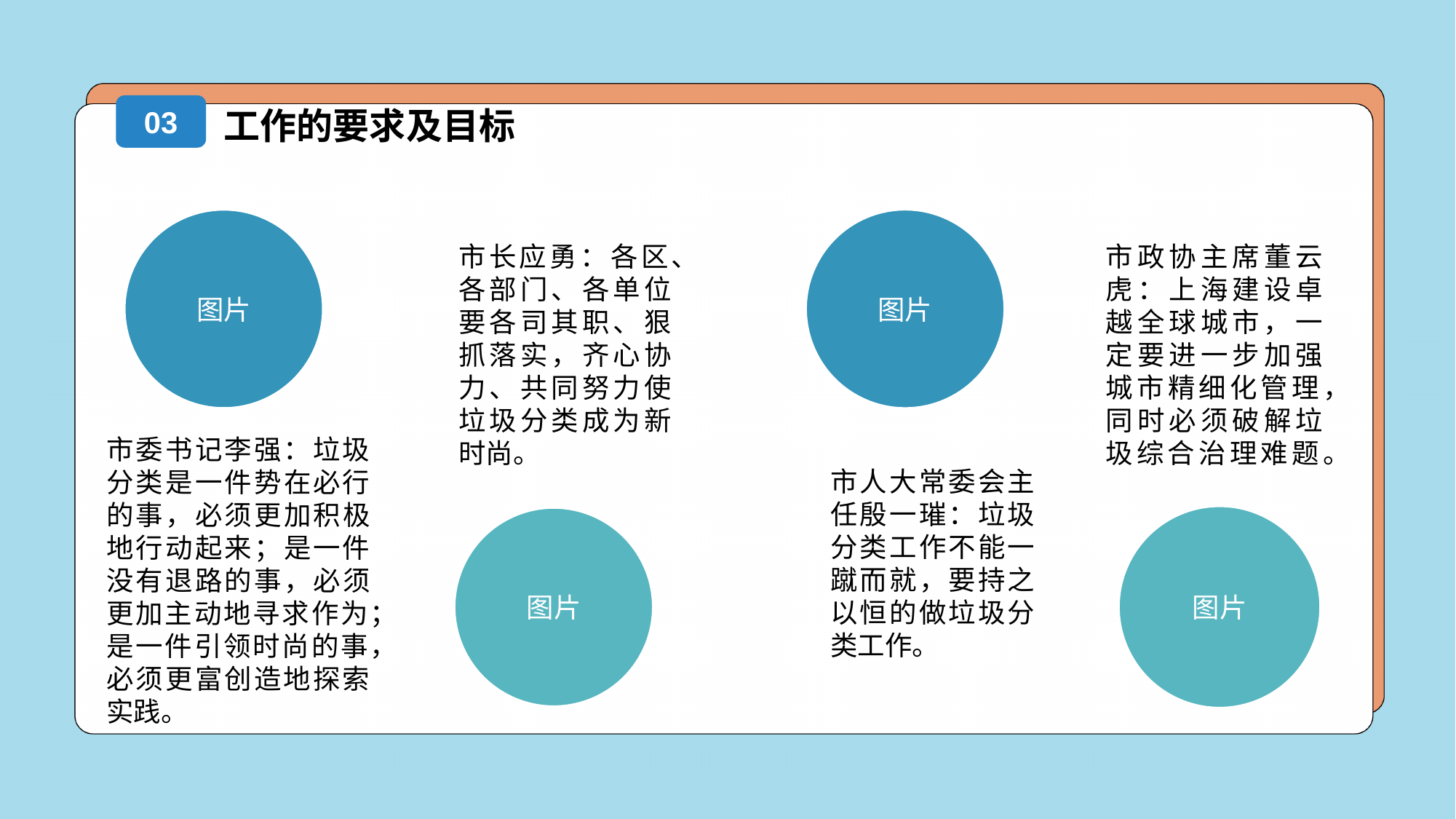

03
工作的要求及目标
图片
图片
市长应勇：各区、各部门、各单位要各司其职、狠抓落实，齐心协力、共同努力使垃圾分类成为新时尚。
市政协主席董云虎：上海建设卓越全球城市，一定要进一步加强城市精细化管理，同时必须破解垃圾综合治理难题。
市委书记李强：垃圾分类是一件势在必行的事，必须更加积极地行动起来；是一件没有退路的事，必须更加主动地寻求作为；是一件引领时尚的事，必须更富创造地探索实践。
市人大常委会主任殷一璀：垃圾分类工作不能一蹴而就，要持之以恒的做垃圾分类工作。
图片
图片